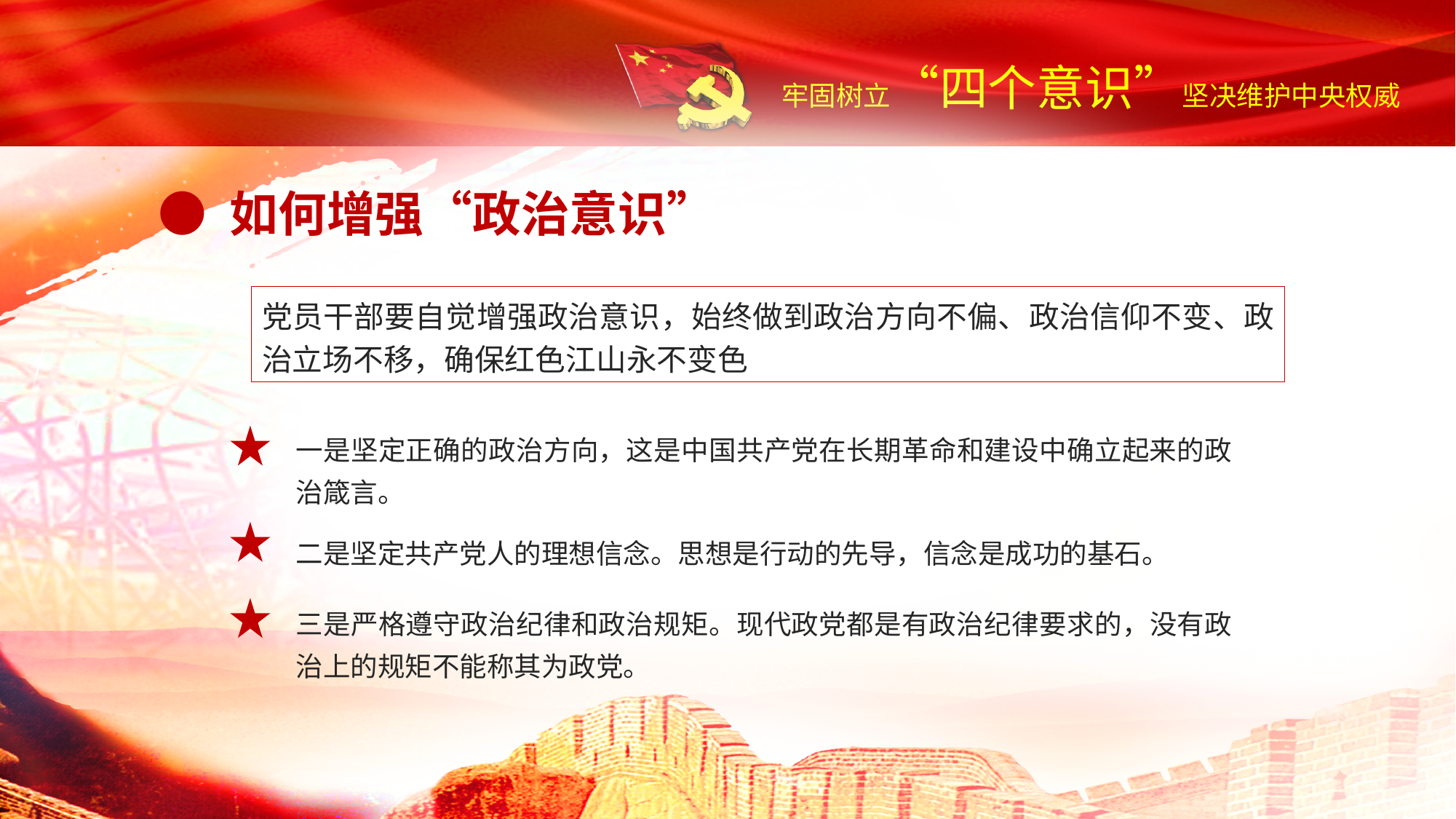

● 如何增强“政治意识”
党员干部要自觉增强政治意识，始终做到政治方向不偏、政治信仰不变、政治立场不移，确保红色江山永不变色

一是坚定正确的政治方向，这是中国共产党在长期革命和建设中确立起来的政治箴言。

二是坚定共产党人的理想信念。思想是行动的先导，信念是成功的基石。
三是严格遵守政治纪律和政治规矩。现代政党都是有政治纪律要求的，没有政治上的规矩不能称其为政党。